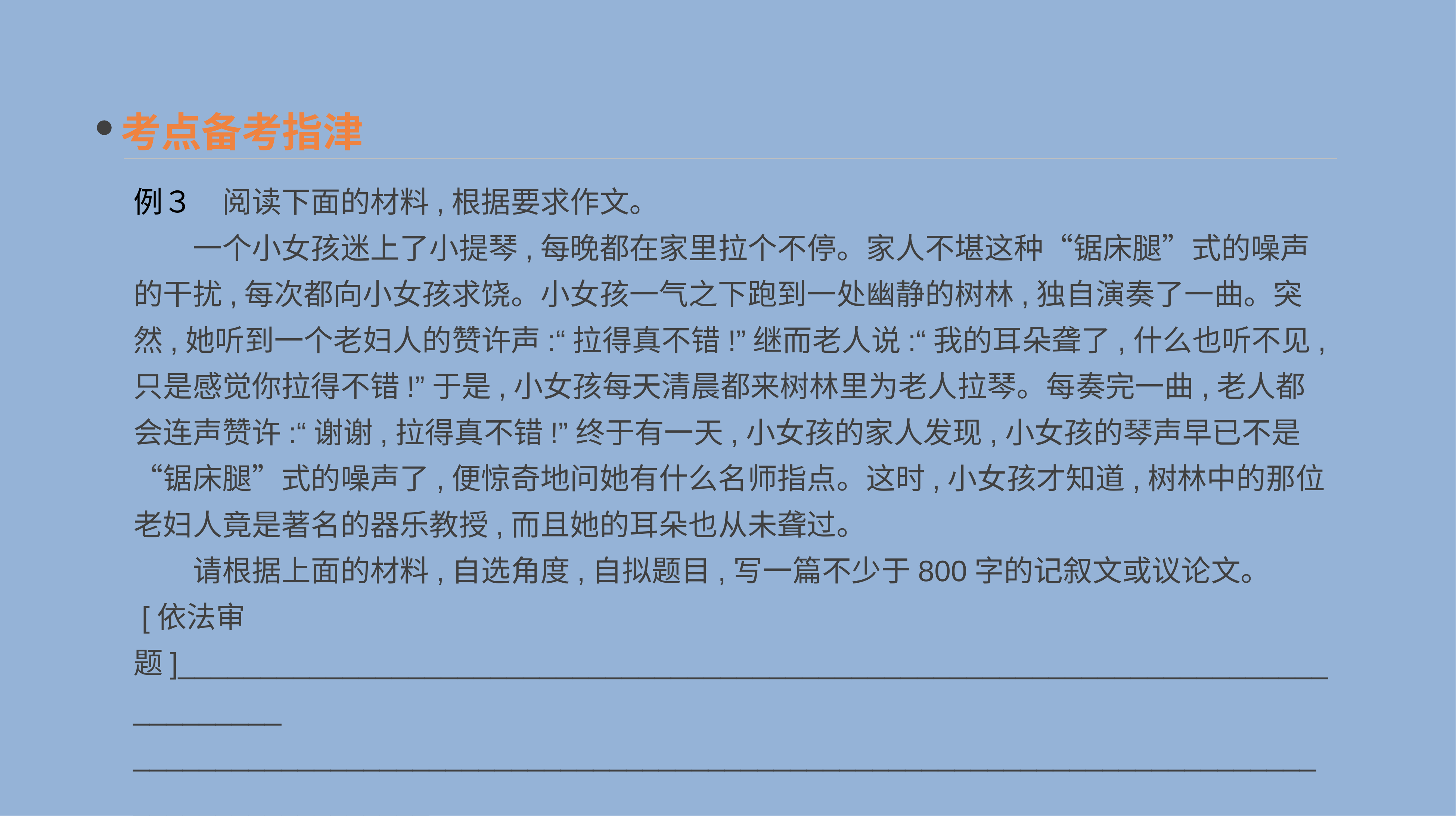

考点备考指津

例３　阅读下面的材料,根据要求作文。
　　一个小女孩迷上了小提琴,每晚都在家里拉个不停。家人不堪这种“锯床腿”式的噪声的干扰,每次都向小女孩求饶。小女孩一气之下跑到一处幽静的树林,独自演奏了一曲。突然,她听到一个老妇人的赞许声:“拉得真不错!”继而老人说:“我的耳朵聋了,什么也听不见,只是感觉你拉得不错!”于是,小女孩每天清晨都来树林里为老人拉琴。每奏完一曲,老人都会连声赞许:“谢谢,拉得真不错!”终于有一天,小女孩的家人发现,小女孩的琴声早已不是“锯床腿”式的噪声了,便惊奇地问她有什么名师指点。这时,小女孩才知道,树林中的那位老妇人竟是著名的器乐教授,而且她的耳朵也从未聋过。
　　请根据上面的材料,自选角度,自拟题目,写一篇不少于800字的记叙文或议论文。
 [依法审题]_______________________________________________________________________________
__________________________________________________________________________________________